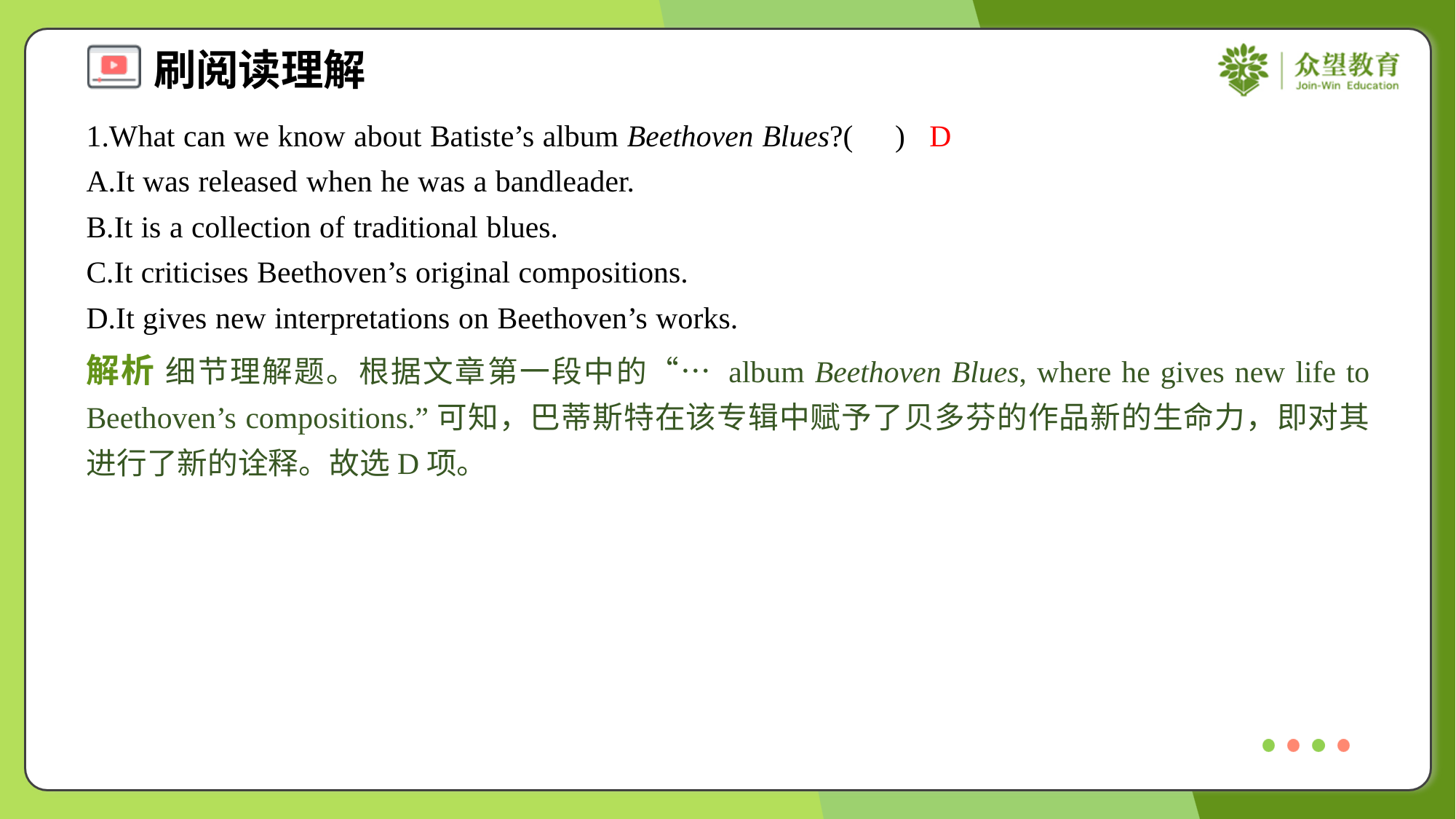

1.What can we know about Batiste’s album Beethoven Blues?(     )
D
A.It was released when he was a bandleader.
B.It is a collection of traditional blues.
C.It criticises Beethoven’s original compositions.
D.It gives new interpretations on Beethoven’s works.
解析 细节理解题。根据文章第一段中的“… album Beethoven Blues, where he gives new life to Beethoven’s compositions.”可知，巴蒂斯特在该专辑中赋予了贝多芬的作品新的生命力，即对其进行了新的诠释。故选D项。